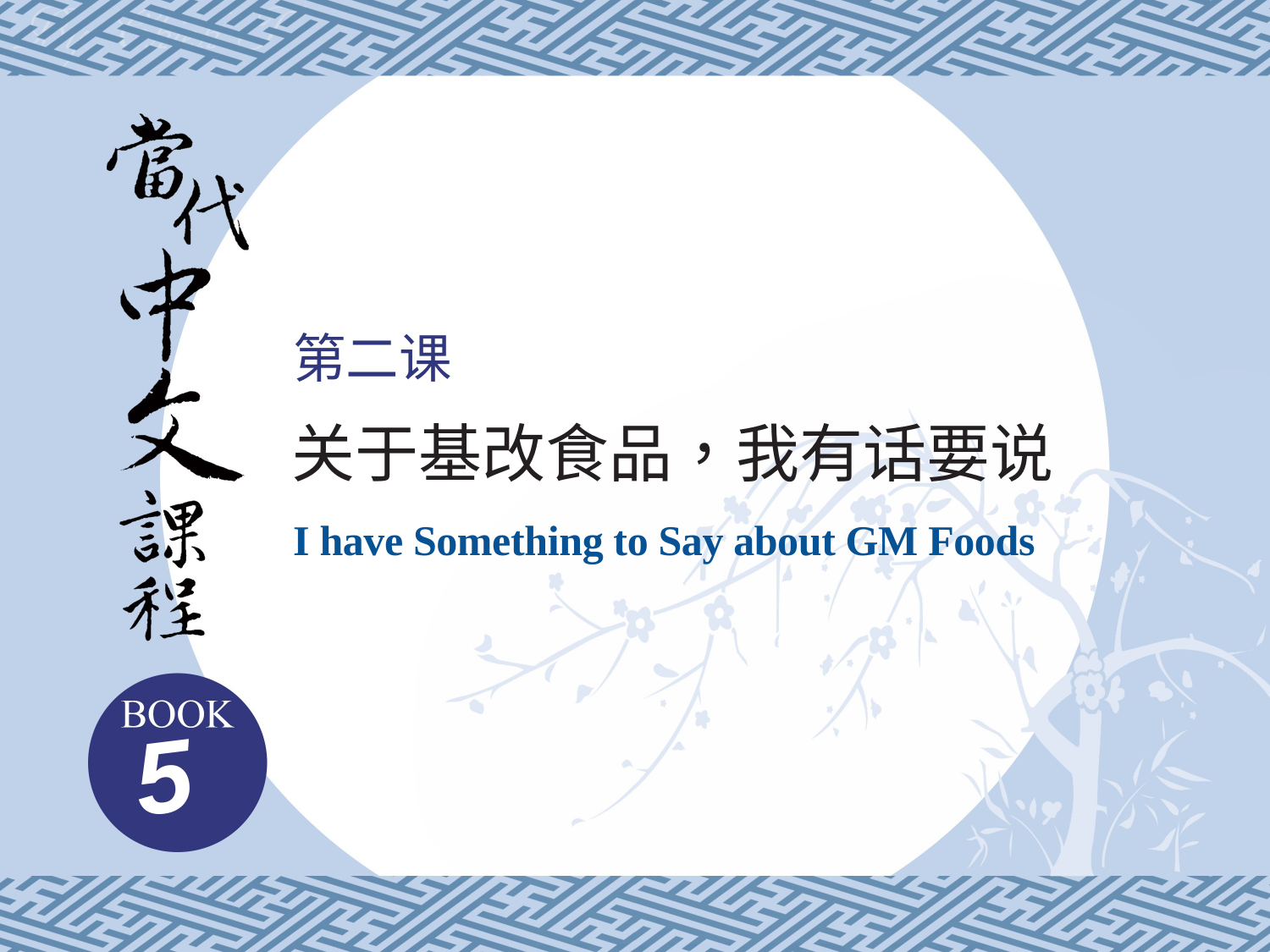

第二课
关于基改食品，我有话要说
I have Something to Say about GM Foods
5